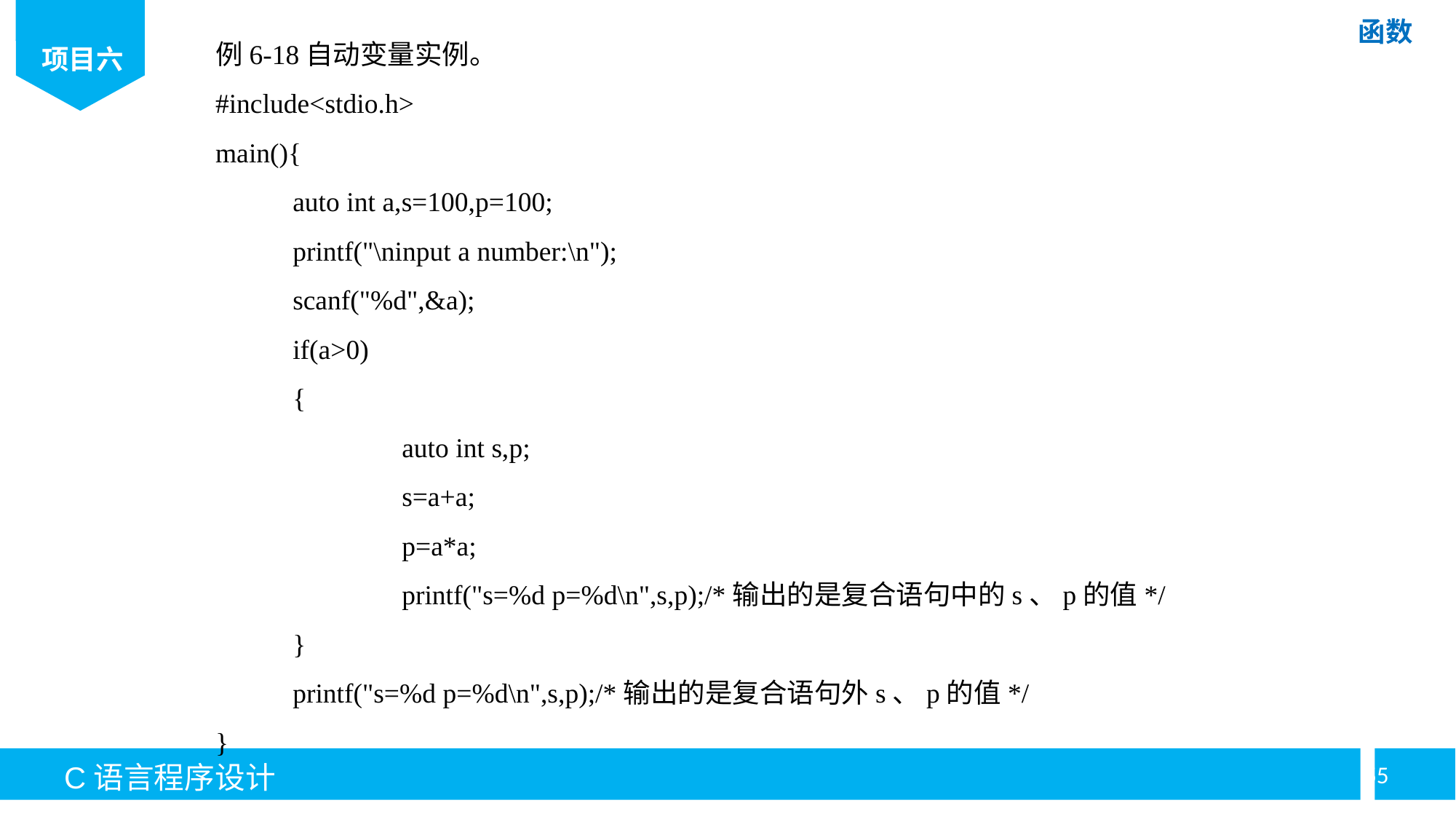

例6-18自动变量实例。
#include<stdio.h>
main(){
	auto int a,s=100,p=100;
	printf("\ninput a number:\n");
	scanf("%d",&a);
	if(a>0)
	{
		auto int s,p;
		s=a+a;
		p=a*a;
		printf("s=%d p=%d\n",s,p);/*输出的是复合语句中的s、p的值*/
	}
	printf("s=%d p=%d\n",s,p);/*输出的是复合语句外s、p的值*/
}